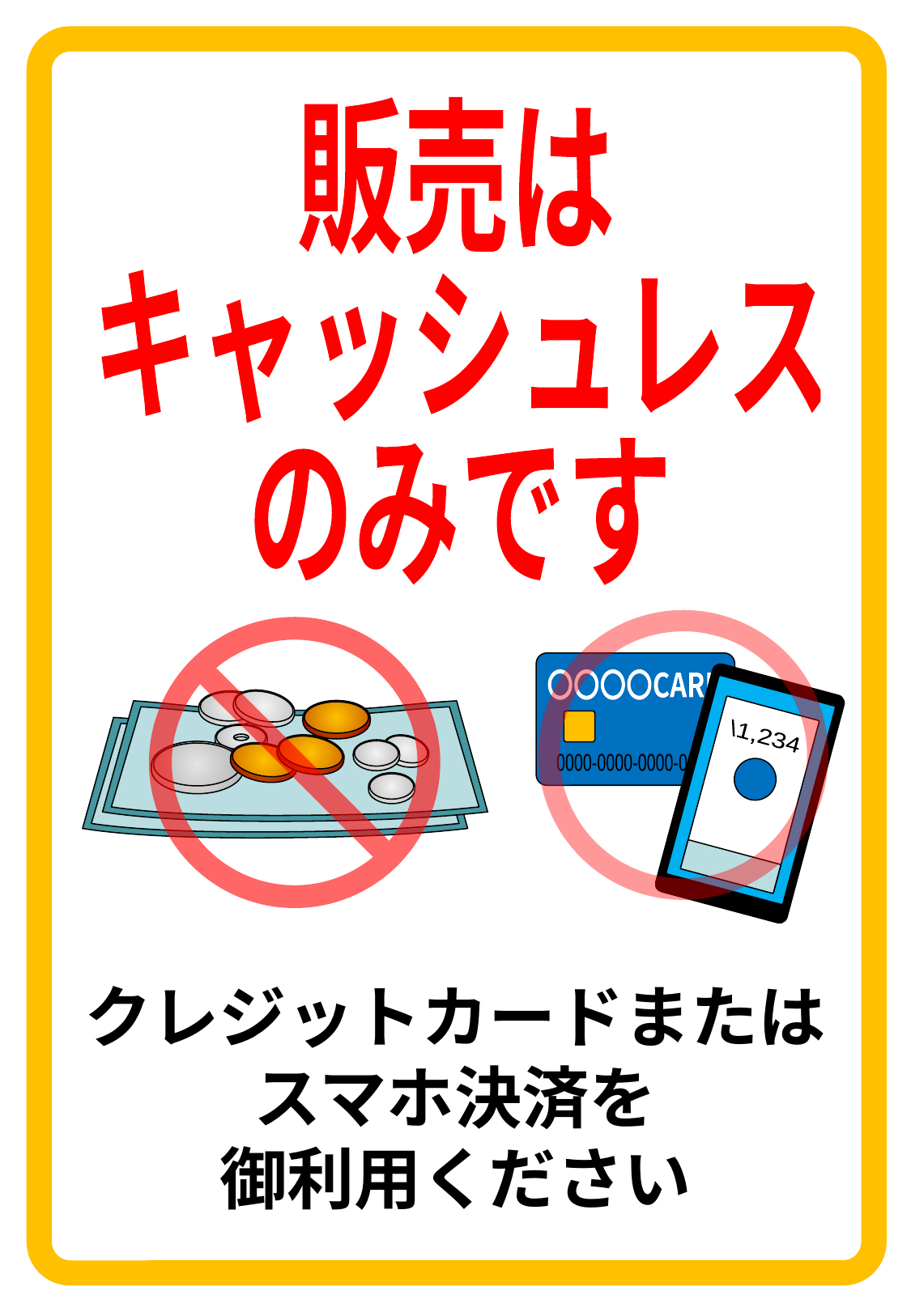

販売は
キャッシュレス
のみです

〇〇〇〇CARD

0000-0000-0000-0000

\1,234

クレジットカードまたは
スマホ決済を
御利用ください